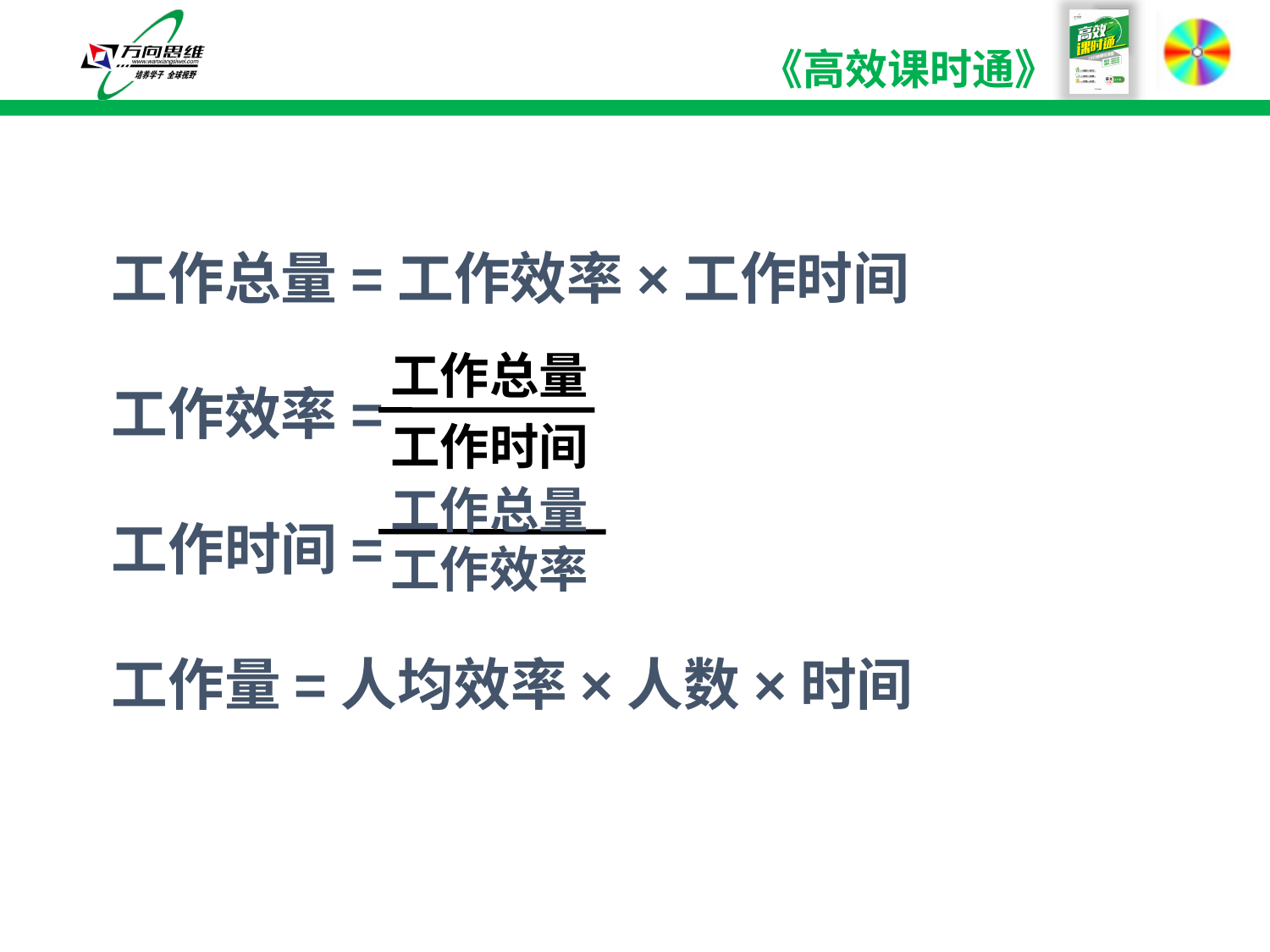

工作总量=工作效率×工作时间
工作效率=
工作时间=
工作量=人均效率×人数×时间
工作总量

工作时间
工作总量

工作效率